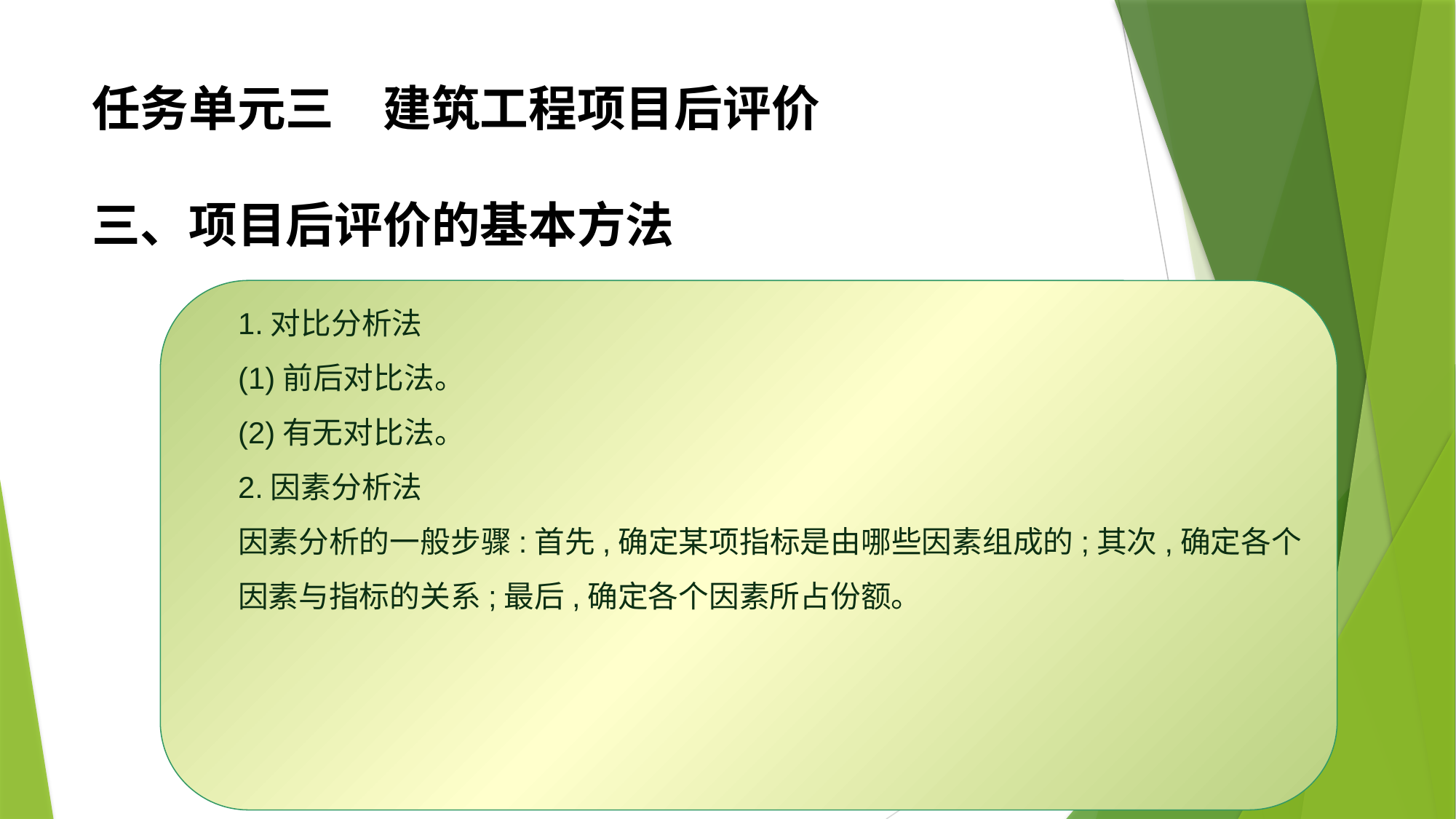

任务单元三　建筑工程项目后评价
三、项目后评价的基本方法

1.对比分析法
(1)前后对比法。
(2)有无对比法。
2.因素分析法
因素分析的一般步骤:首先,确定某项指标是由哪些因素组成的;其次,确定各个因素与指标的关系;最后,确定各个因素所占份额。